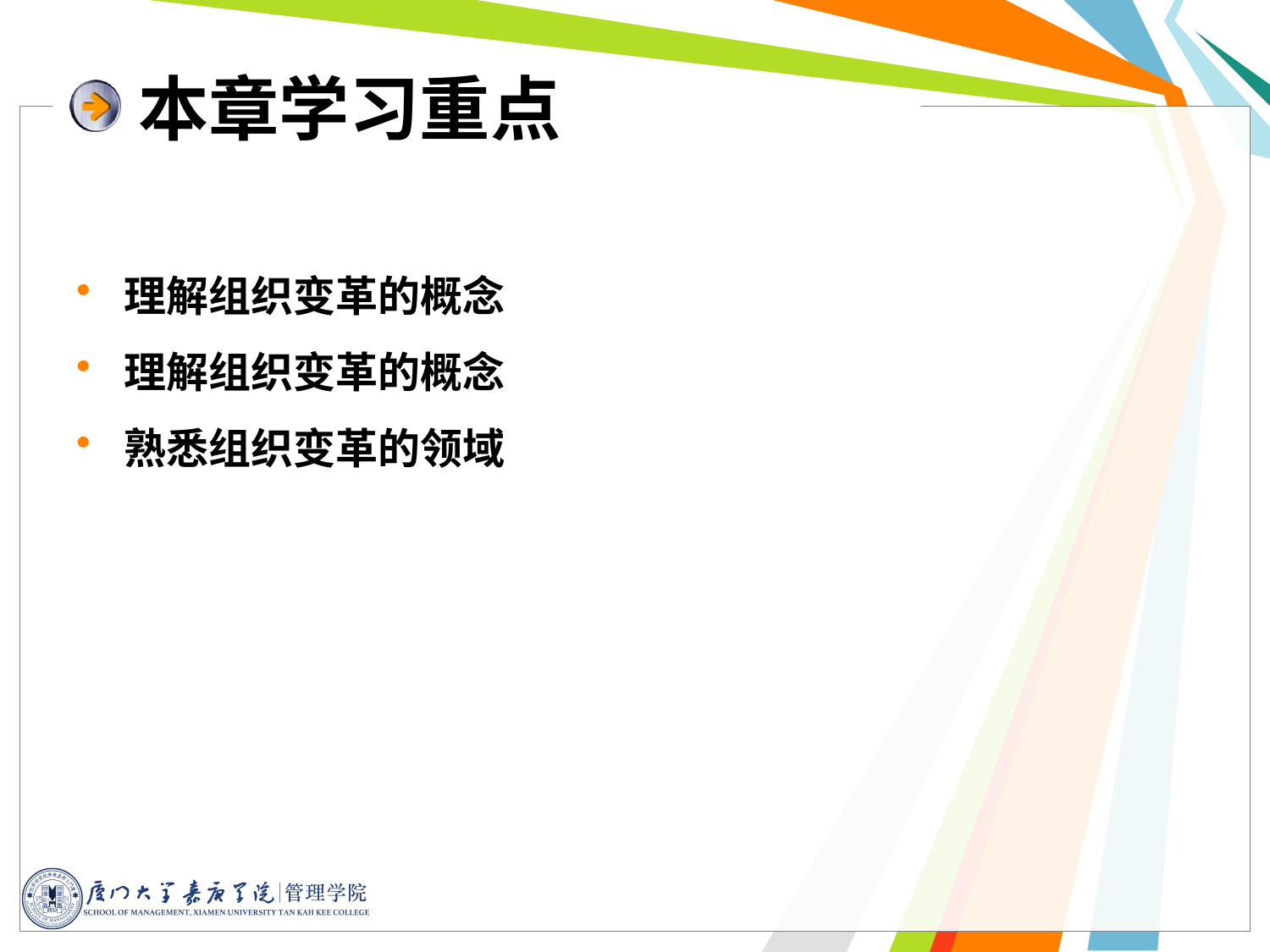

# 本章学习重点
理解组织变革的概念
理解组织变革的概念
熟悉组织变革的领域